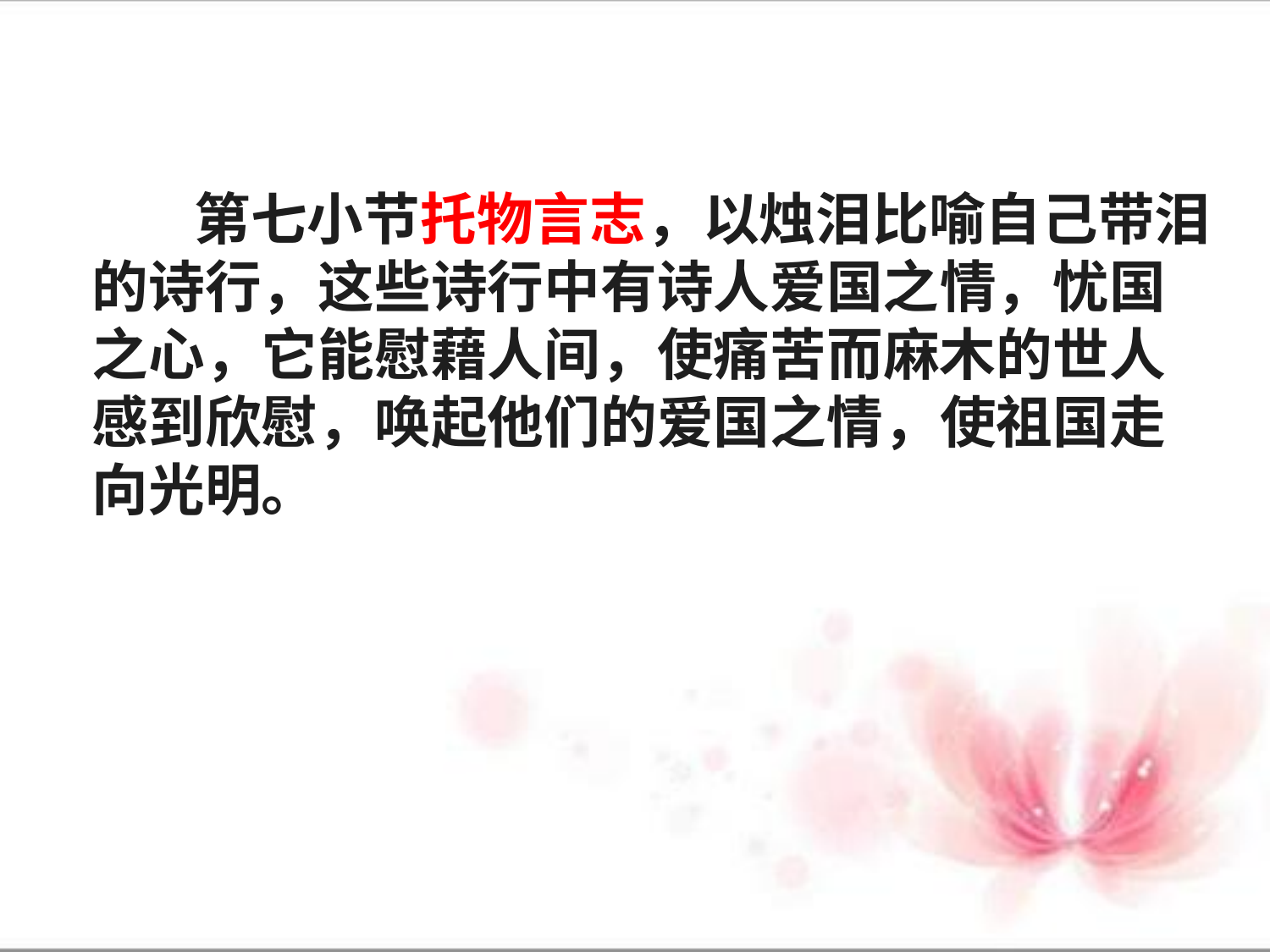

第七小节托物言志，以烛泪比喻自己带泪的诗行，这些诗行中有诗人爱国之情，忧国之心，它能慰藉人间，使痛苦而麻木的世人感到欣慰，唤起他们的爱国之情，使祖国走向光明。